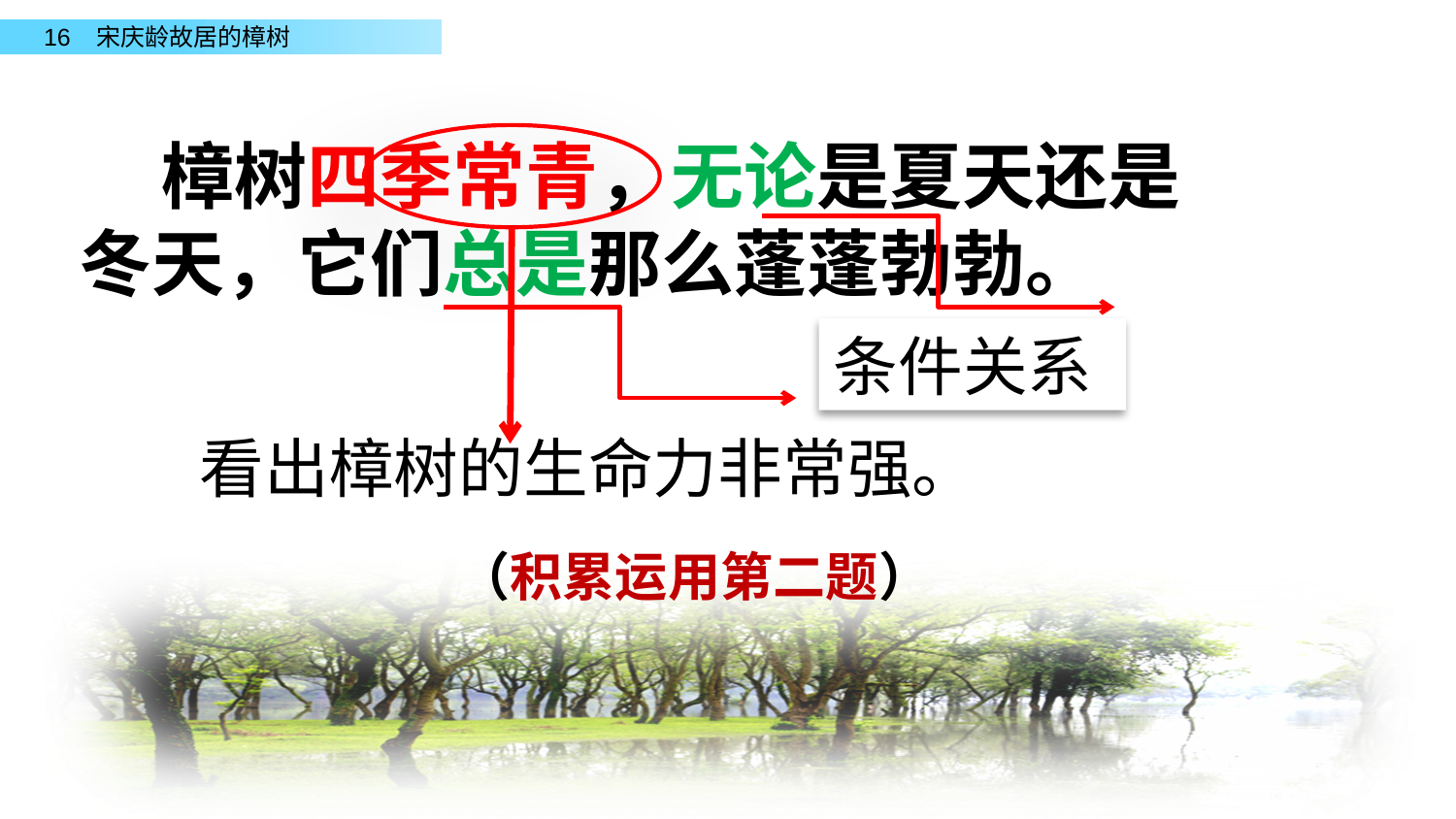

樟树四季常青，无论是夏天还是冬天，它们总是那么蓬蓬勃勃。

条件关系
看出樟树的生命力非常强。
（积累运用第二题）